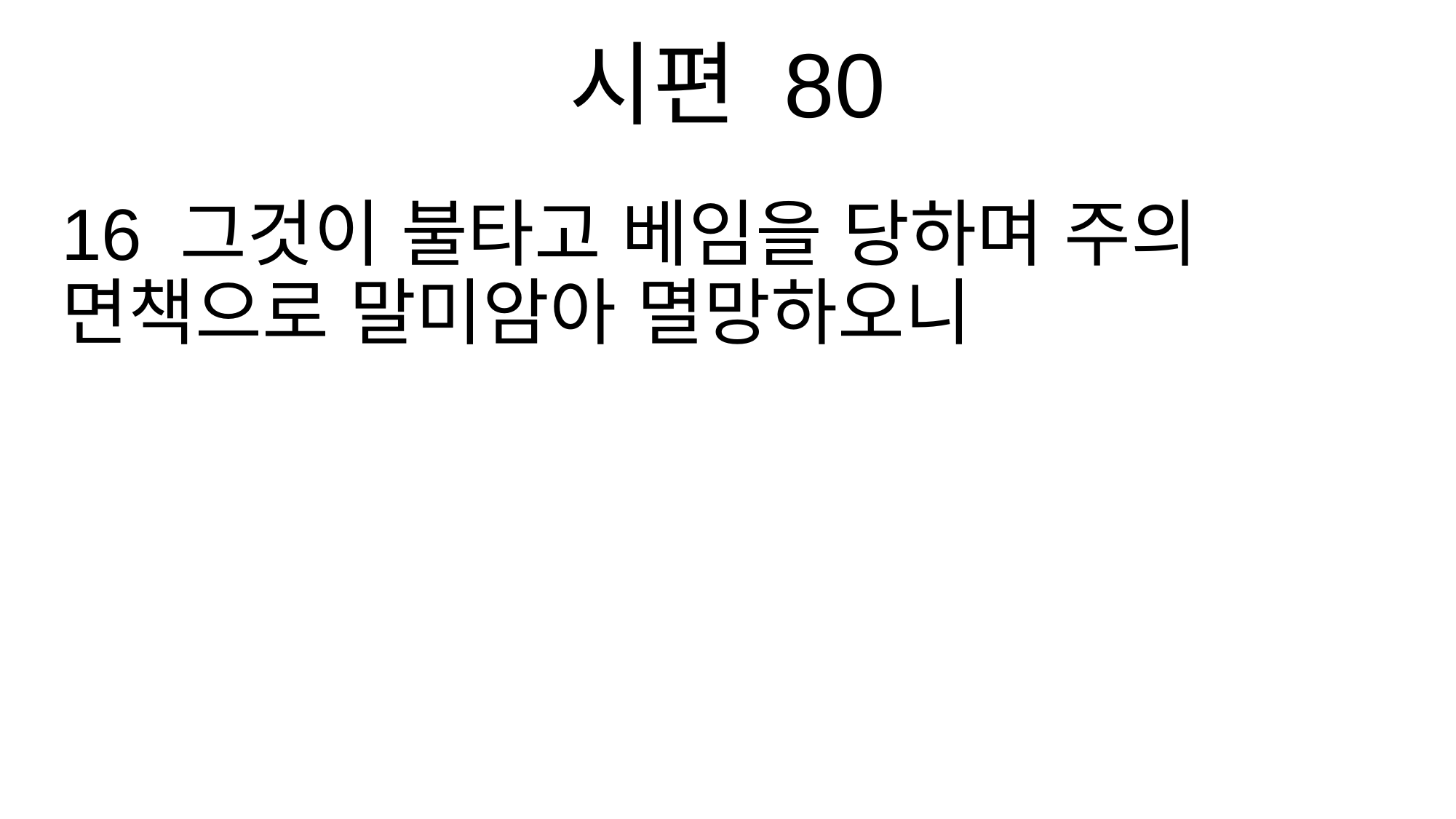

시편 80
16 그것이 불타고 베임을 당하며 주의 면책으로 말미암아 멸망하오니